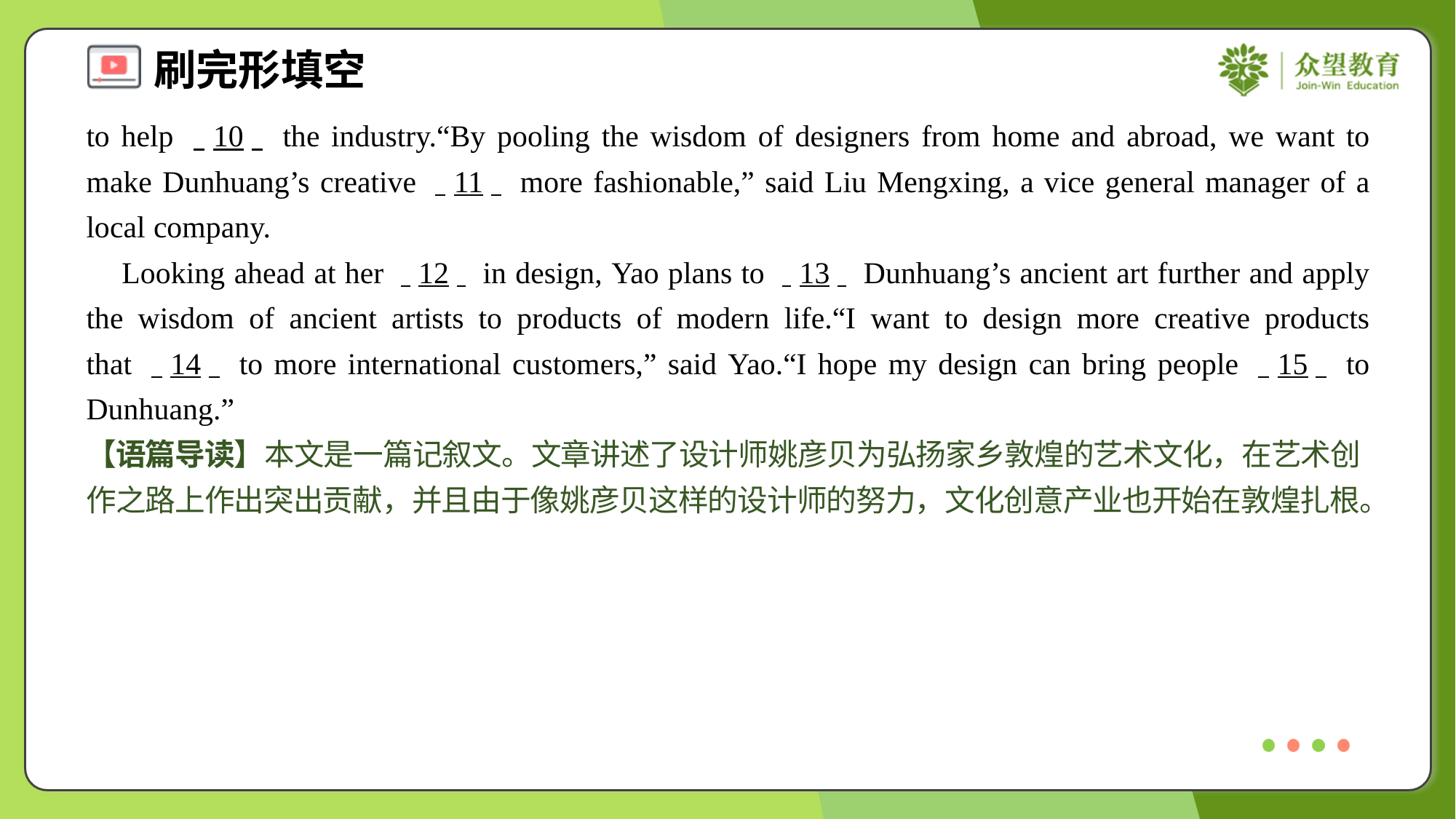

to help . .10. . the industry.“By pooling the wisdom of designers from home and abroad, we want to make Dunhuang’s creative . .11. . more fashionable,” said Liu Mengxing, a vice general manager of a local company.
    Looking ahead at her . .12. . in design, Yao plans to . .13. . Dunhuang’s ancient art further and apply the wisdom of ancient artists to products of modern life.“I want to design more creative products that . .14. . to more international customers,” said Yao.“I hope my design can bring people . .15. . to Dunhuang.”#5
【语篇导读】本文是一篇记叙文。文章讲述了设计师姚彦贝为弘扬家乡敦煌的艺术文化，在艺术创作之路上作出突出贡献，并且由于像姚彦贝这样的设计师的努力，文化创意产业也开始在敦煌扎根。